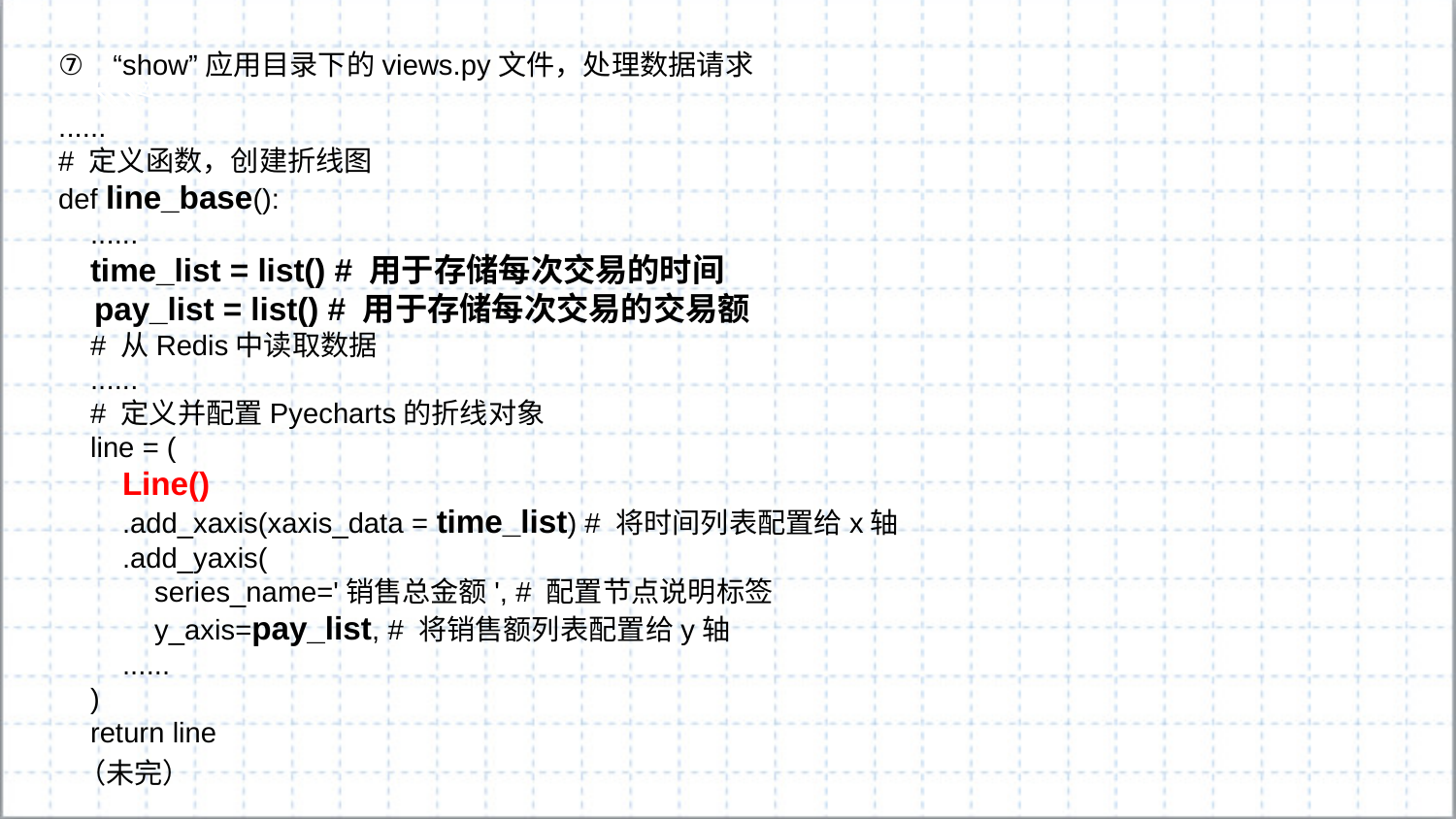

“show”应用目录下的views.py文件，处理数据请求
......
# 定义函数，创建折线图
def line_base():
    ......
    time_list = list() # 用于存储每次交易的时间
    pay_list = list() # 用于存储每次交易的交易额
    # 从Redis中读取数据
    ......
    # 定义并配置Pyecharts的折线对象
    line = (
        Line()
        .add_xaxis(xaxis_data = time_list) # 将时间列表配置给x轴
        .add_yaxis(
            series_name='销售总金额', # 配置节点说明标签
            y_axis=pay_list, # 将销售额列表配置给y轴
        ......
    )
    return line
（未完）